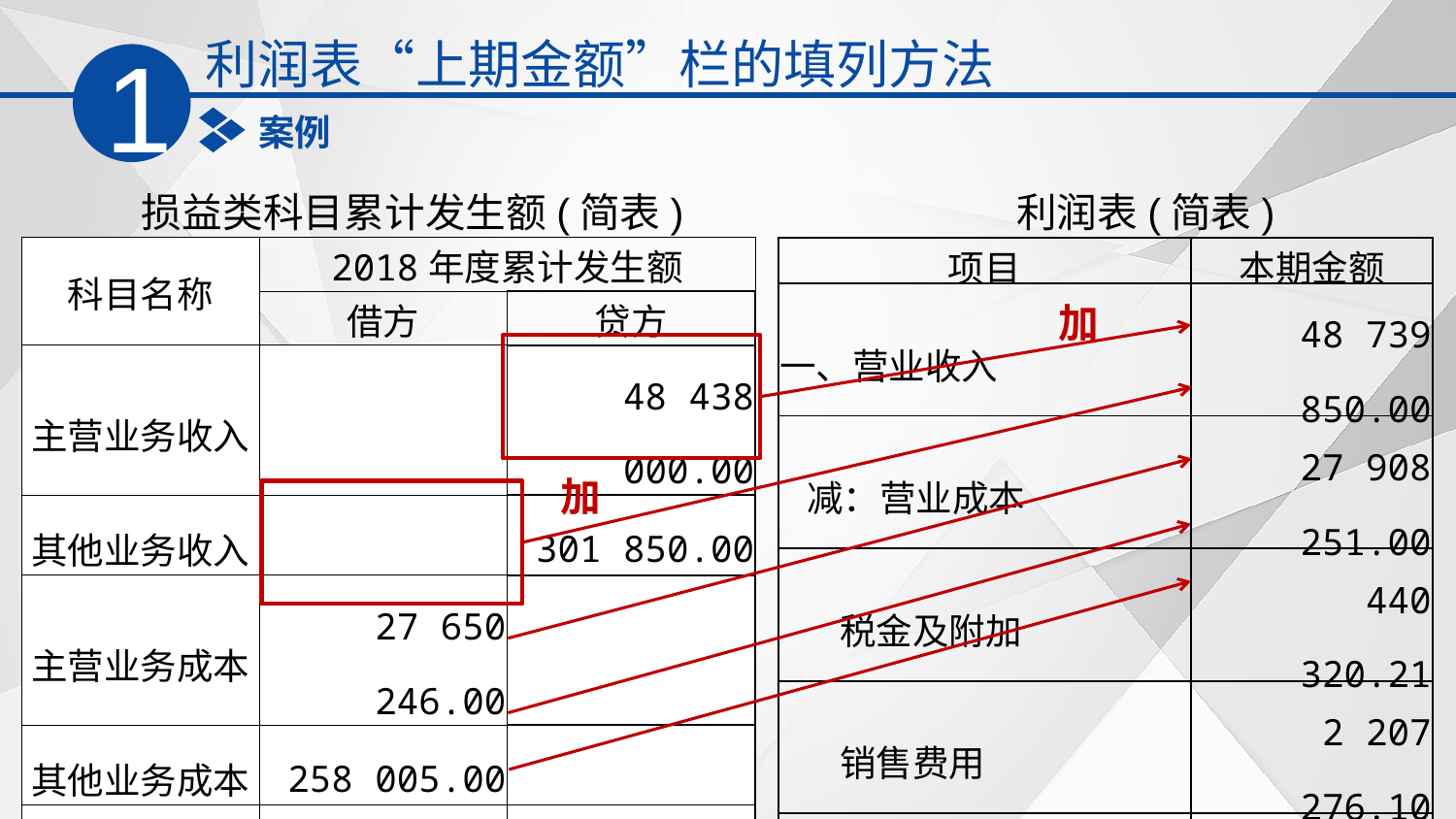

利润表“上期金额”栏的填列方法
1

案例

损益类科目累计发生额(简表)
利润表(简表)
| 科目名称 | 2018年度累计发生额 |  |
| --- | --- | --- |
|  | 借方 | 贷方 |
| 主营业务收入 |  | 48 438 000.00 |
| 其他业务收入 |  | 301 850.00 |
| 主营业务成本 | 27 650 246.00 |  |
| 其他业务成本 | 258 005.00 |  |
| 税金及附加 | 440 320.21 |  |
| 销售费用 | 2 207 276.10 |  |
| 管理费用 | 4 864 561.01 |  |
| 项目 | 本期金额 |
| --- | --- |
| 一、营业收入 | 48 739 850.00 |
| 减：营业成本 | 27 908 251.00 |
| 税金及附加 | 440 320.21 |
| 销售费用 | 2 207 276.10 |
| 管理费用 | 4 864 561.01 |
| 研发费用 |  |
加

加